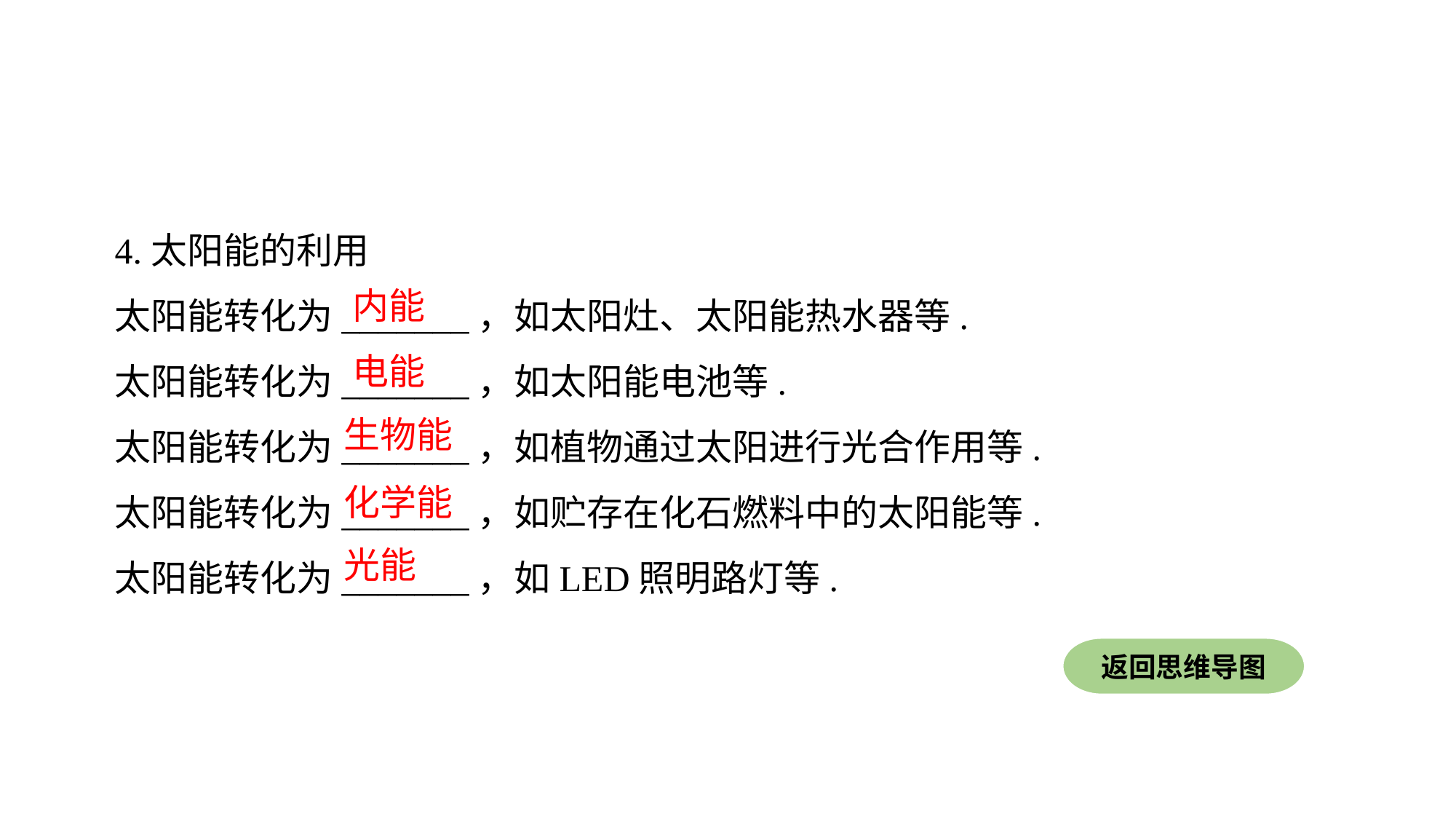

4.太阳能的利用
太阳能转化为_______，如太阳灶、太阳能热水器等.太阳能转化为_______，如太阳能电池等.太阳能转化为_______，如植物通过太阳进行光合作用等.
太阳能转化为_______，如贮存在化石燃料中的太阳能等.
太阳能转化为_______，如LED照明路灯等.
内能
电能
生物能
化学能
光能
返回思维导图